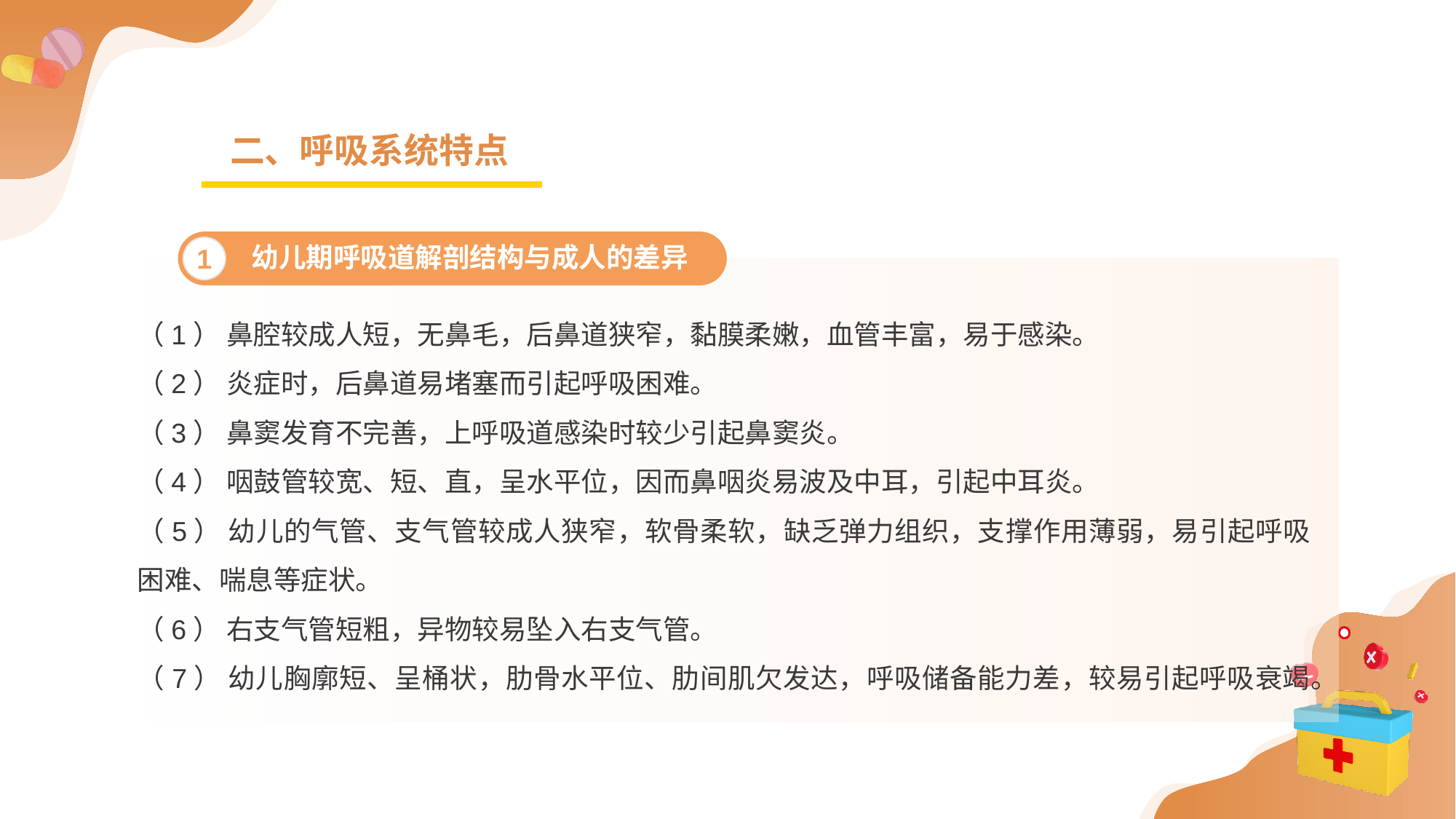

二、呼吸系统特点

幼儿期呼吸道解剖结构与成人的差异

1

（1） 鼻腔较成人短，无鼻毛，后鼻道狭窄，黏膜柔嫩，血管丰富，易于感染。
（2） 炎症时，后鼻道易堵塞而引起呼吸困难。
（3） 鼻窦发育不完善，上呼吸道感染时较少引起鼻窦炎。
（4） 咽鼓管较宽、短、直，呈水平位，因而鼻咽炎易波及中耳，引起中耳炎。
（5） 幼儿的气管、支气管较成人狭窄，软骨柔软，缺乏弹力组织，支撑作用薄弱，易引起呼吸困难、喘息等症状。
（6） 右支气管短粗，异物较易坠入右支气管。
（7） 幼儿胸廓短、呈桶状，肋骨水平位、肋间肌欠发达，呼吸储备能力差，较易引起呼吸衰竭。